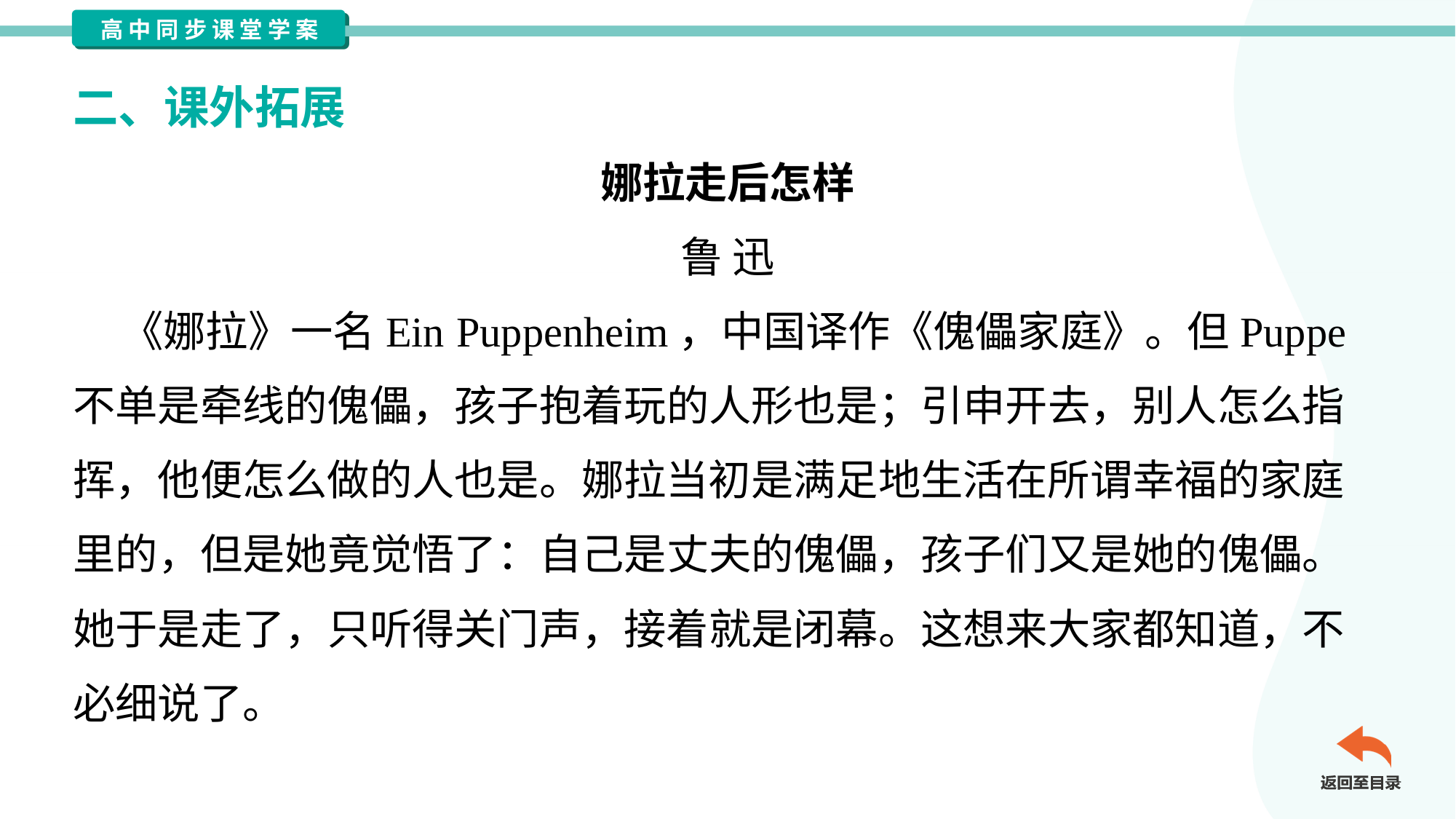

二、课外拓展
娜拉走后怎样
鲁 迅
    《娜拉》一名Ein Puppenheim，中国译作《傀儡家庭》。但Puppe
不单是牵线的傀儡，孩子抱着玩的人形也是；引申开去，别人怎么指
挥，他便怎么做的人也是。娜拉当初是满足地生活在所谓幸福的家庭
里的，但是她竟觉悟了：自己是丈夫的傀儡，孩子们又是她的傀儡。
她于是走了，只听得关门声，接着就是闭幕。这想来大家都知道，不
必细说了。